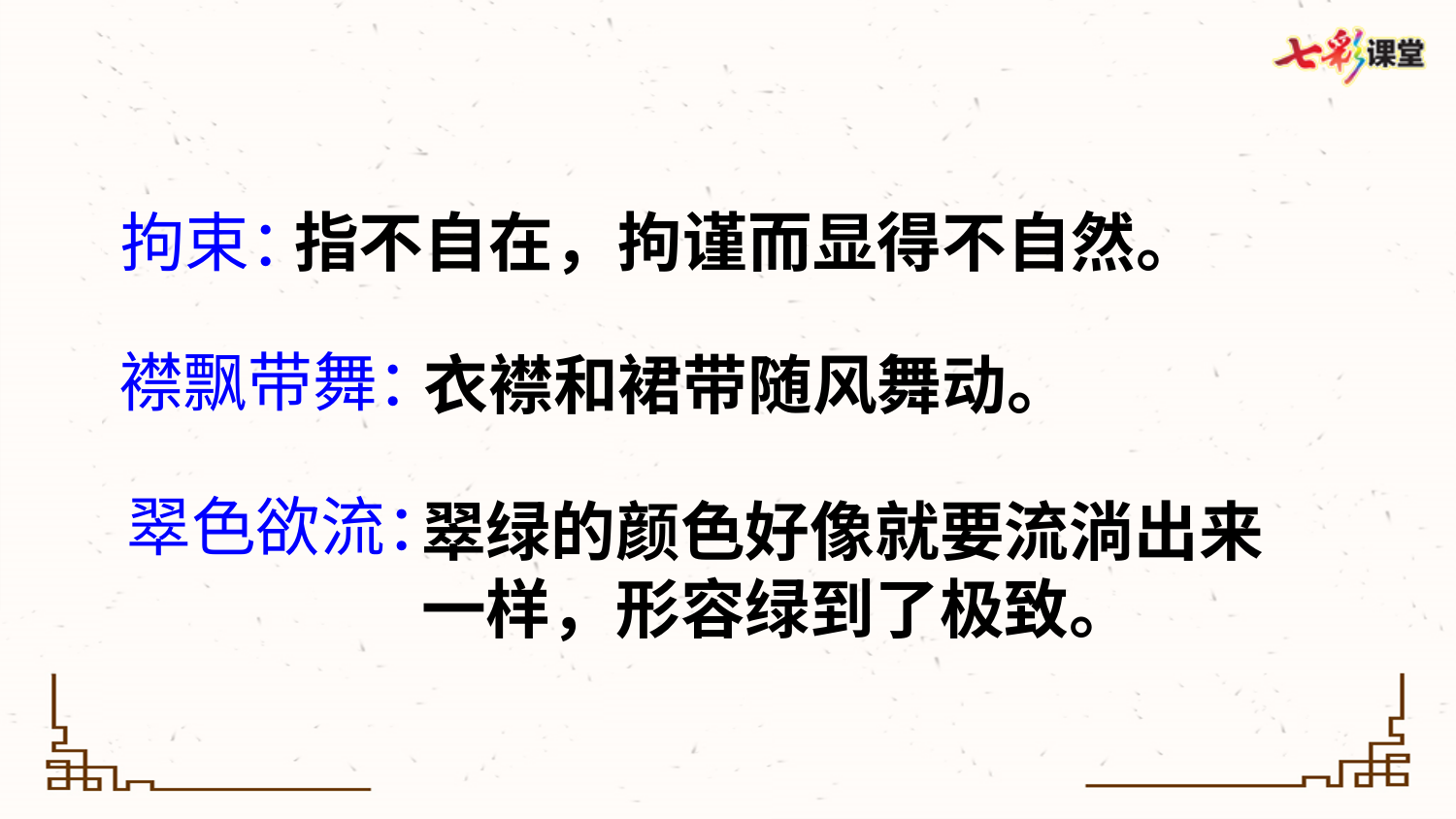

拘束：
指不自在，拘谨而显得不自然。
襟飘带舞：
衣襟和裙带随风舞动。
翠色欲流：
翠绿的颜色好像就要流淌出来一样，形容绿到了极致。